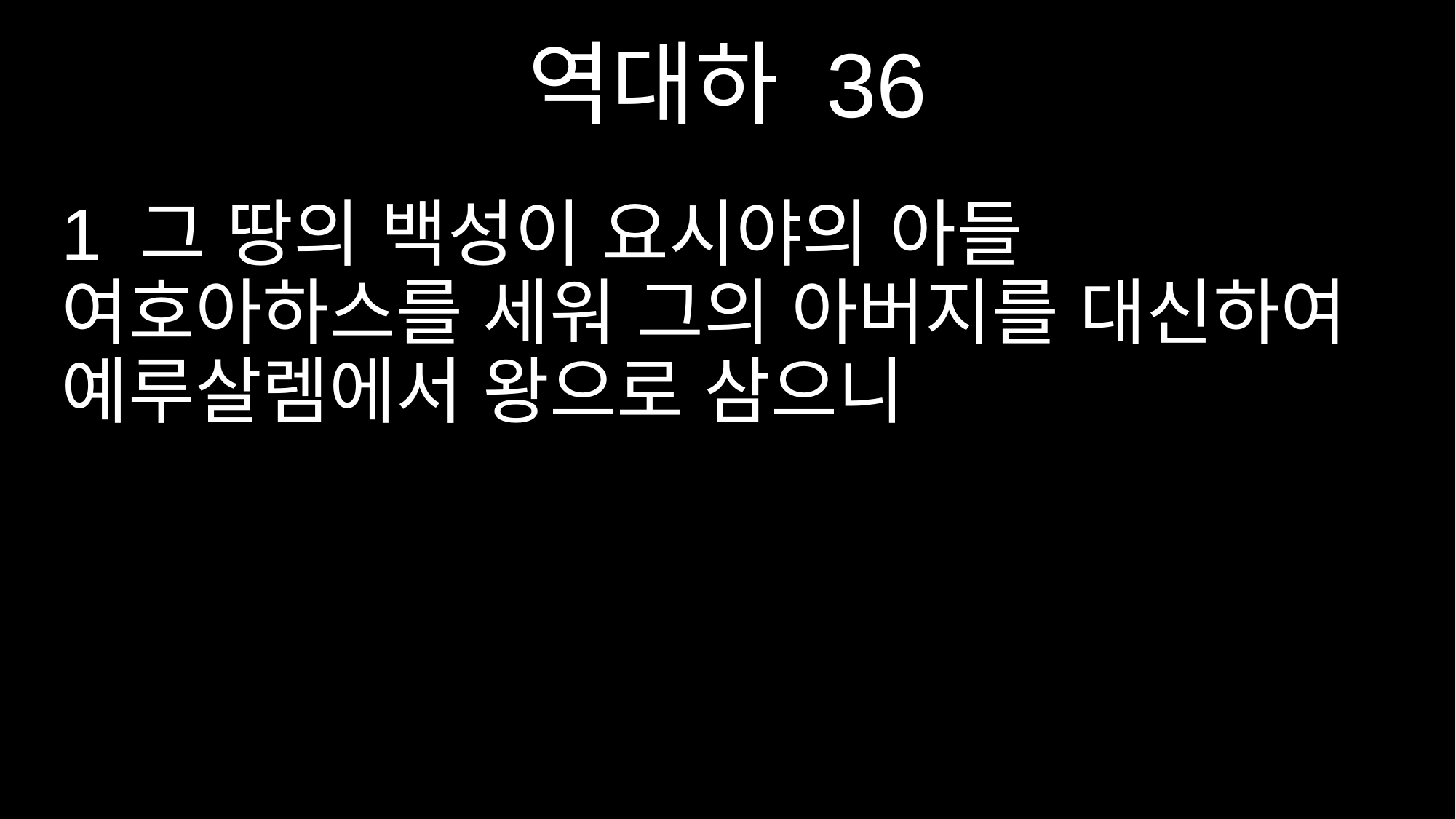

역대하 36
1 그 땅의 백성이 요시야의 아들 여호아하스를 세워 그의 아버지를 대신하여 예루살렘에서 왕으로 삼으니